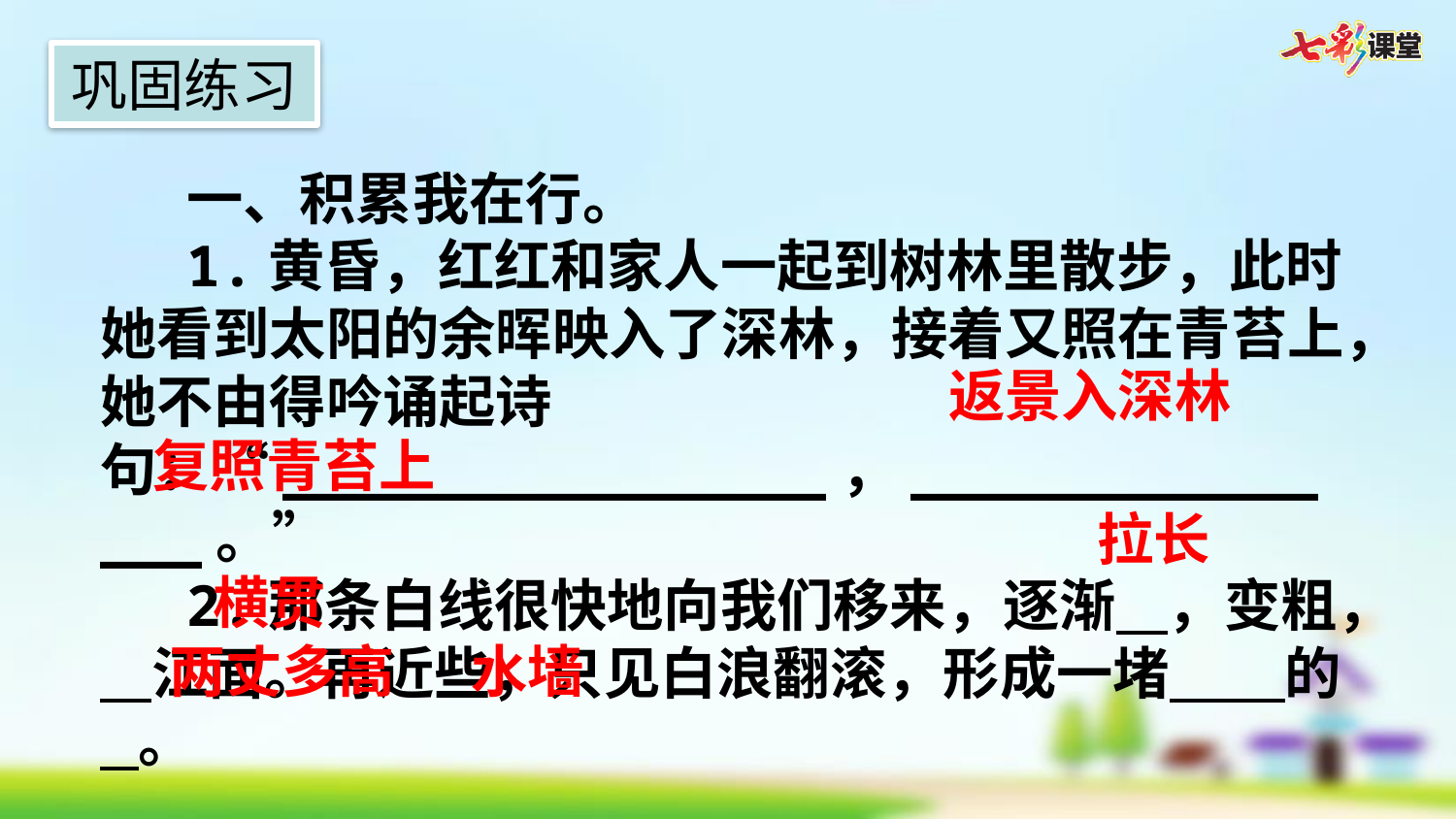

巩固练习
一、积累我在行。
1.黄昏，红红和家人一起到树林里散步，此时她看到太阳的余晖映入了深林，接着又照在青苔上，她不由得吟诵起诗句：“________________，_______________。”
2.那条白线很快地向我们移来，逐渐    ，变粗，    江面。再近些，只见白浪翻滚，形成一堵         的    。
返景入深林
复照青苔上
拉长
横贯
水墙
两丈多高